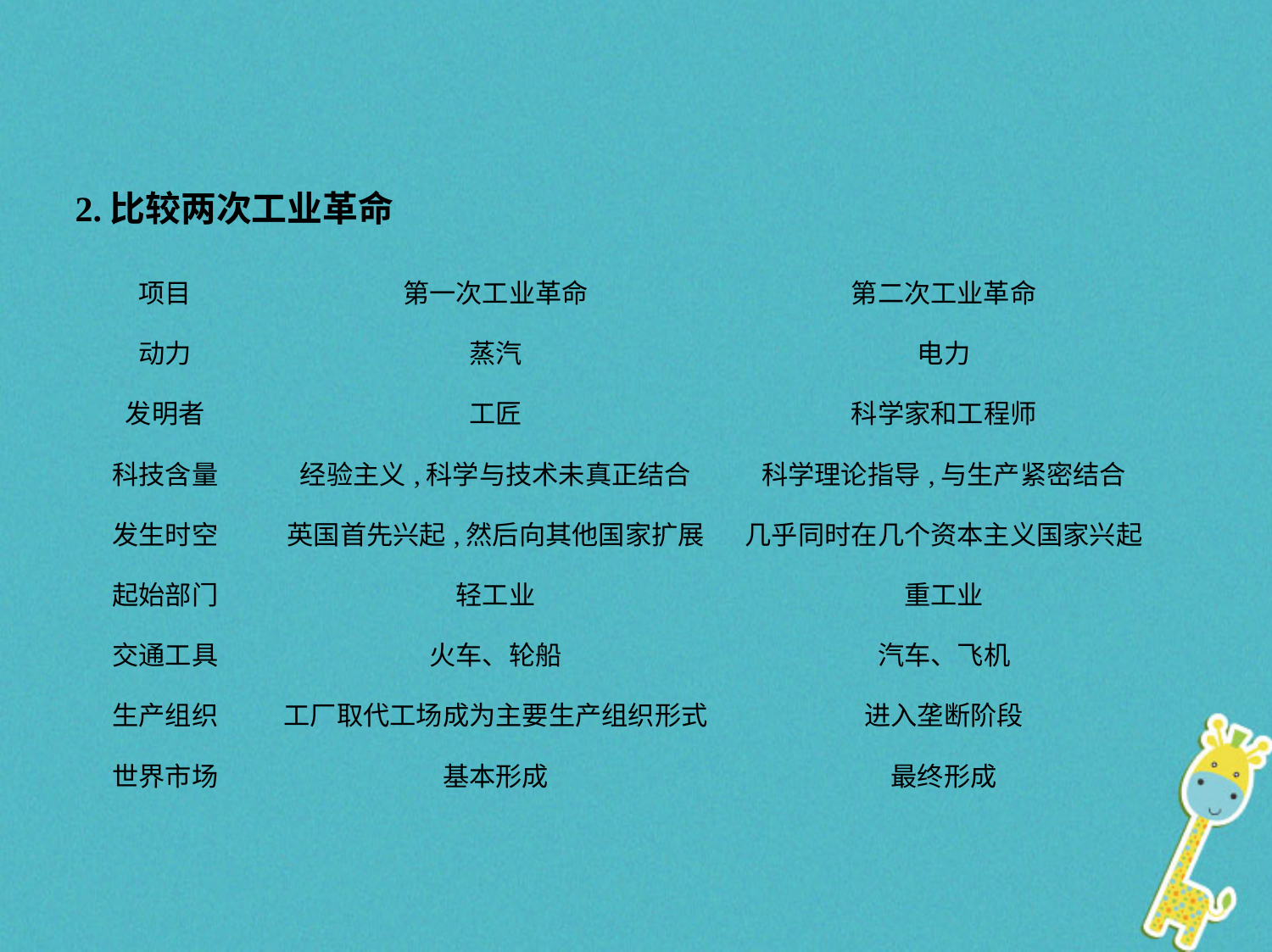

2.比较两次工业革命
| 项目 | 第一次工业革命 | 第二次工业革命 |
| --- | --- | --- |
| 动力 | 蒸汽 | 电力 |
| 发明者 | 工匠 | 科学家和工程师 |
| 科技含量 | 经验主义,科学与技术未真正结合 | 科学理论指导,与生产紧密结合 |
| 发生时空 | 英国首先兴起,然后向其他国家扩展 | 几乎同时在几个资本主义国家兴起 |
| 起始部门 | 轻工业 | 重工业 |
| 交通工具 | 火车、轮船 | 汽车、飞机 |
| 生产组织 | 工厂取代工场成为主要生产组织形式 | 进入垄断阶段 |
| 世界市场 | 基本形成 | 最终形成 |